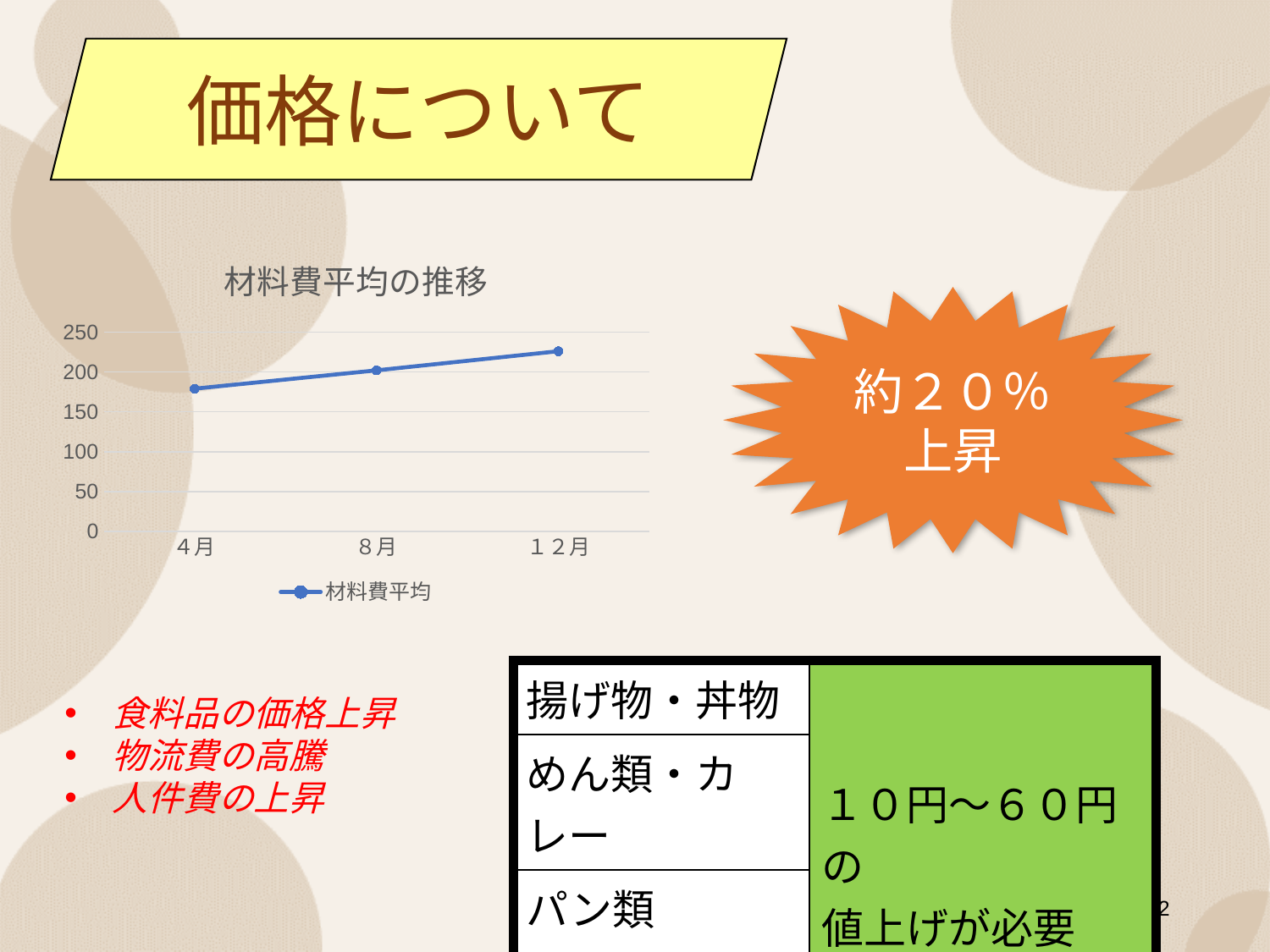

価格について

### Chart: 材料費平均の推移

| Category | 材料費平均 |
|---|---|
| ４月 | 179.0 |
| ８月 | 202.0 |
| １２月 | 226.0 |
約２０％
上昇
| 揚げ物・丼物 | １０円～６０円の 値上げが必要 |
| --- | --- |
| めん類・カレー |  |
| パン類 |  |
食料品の価格上昇
物流費の高騰
人件費の上昇
2